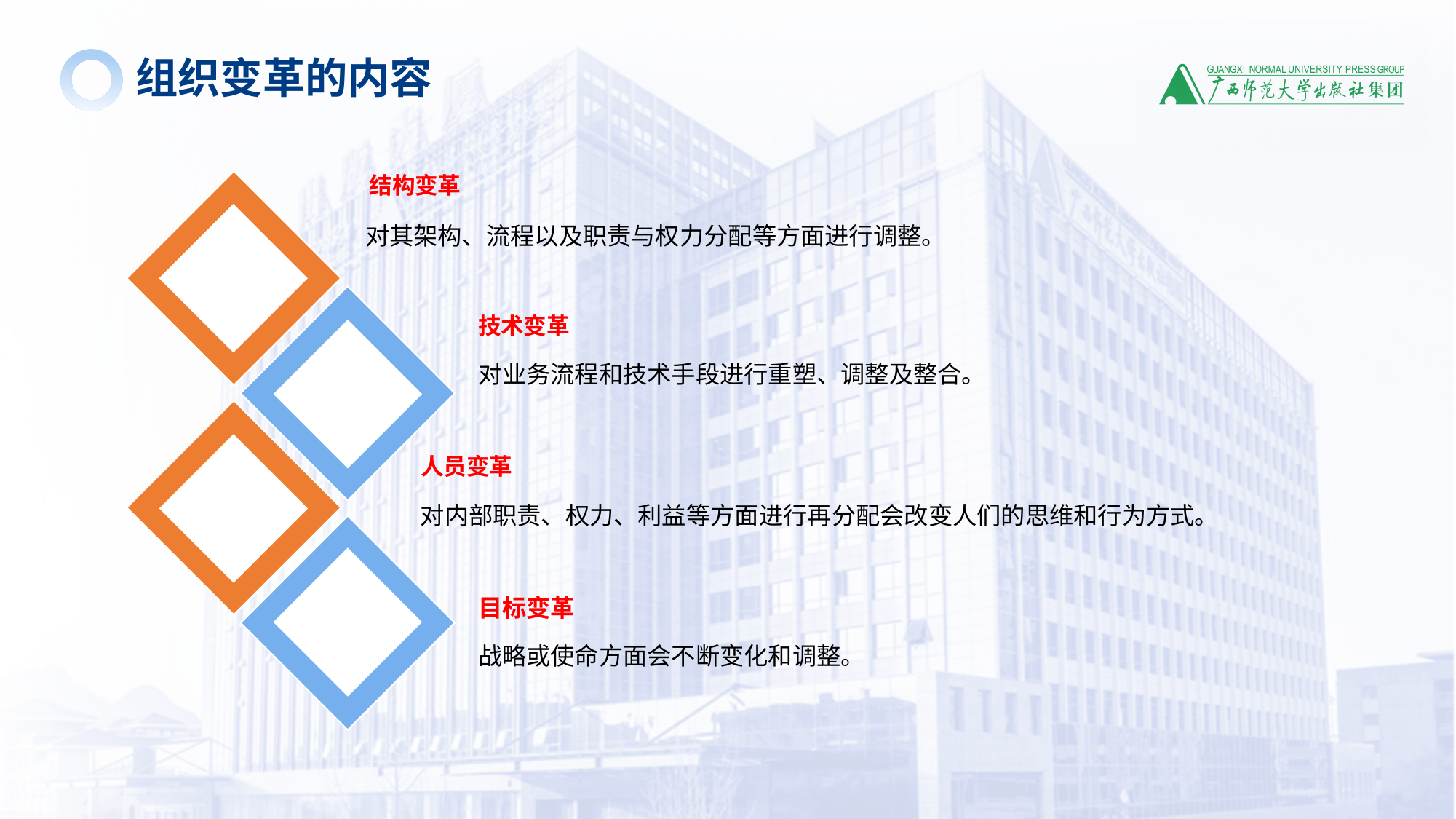

组织变革的内容

结构变革
对其架构、流程以及职责与权力分配等方面进行调整。

技术变革
对业务流程和技术手段进行重塑、调整及整合。

人员变革
对内部职责、权力、利益等方面进行再分配会改变人们的思维和行为方式。

目标变革

战略或使命方面会不断变化和调整。